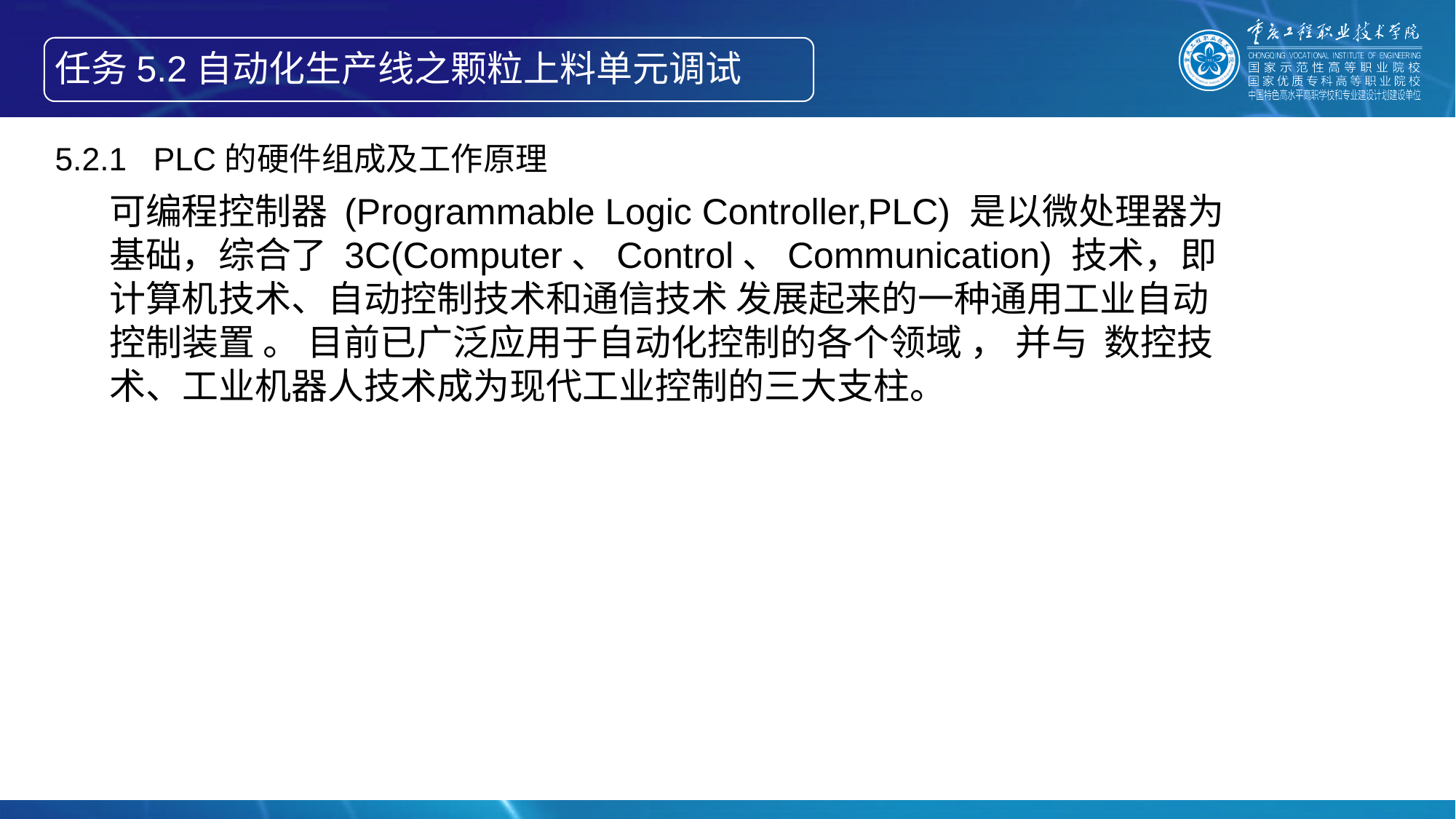

任务5.2自动化生产线之颗粒上料单元调试

5.2.1   PLC的硬件组成及工作原理
可编程控制器 (Programmable Logic Controller,PLC) 是以微处理器为基础，综合了 3C(Computer、Control、Communication) 技术，即计算机技术、自动控制技术和通信技术 发展起来的一种通用工业自动控制装置 。 目前已广泛应用于自动化控制的各个领域 ， 并与  数控技术、工业机器人技术成为现代工业控制的三大支柱。